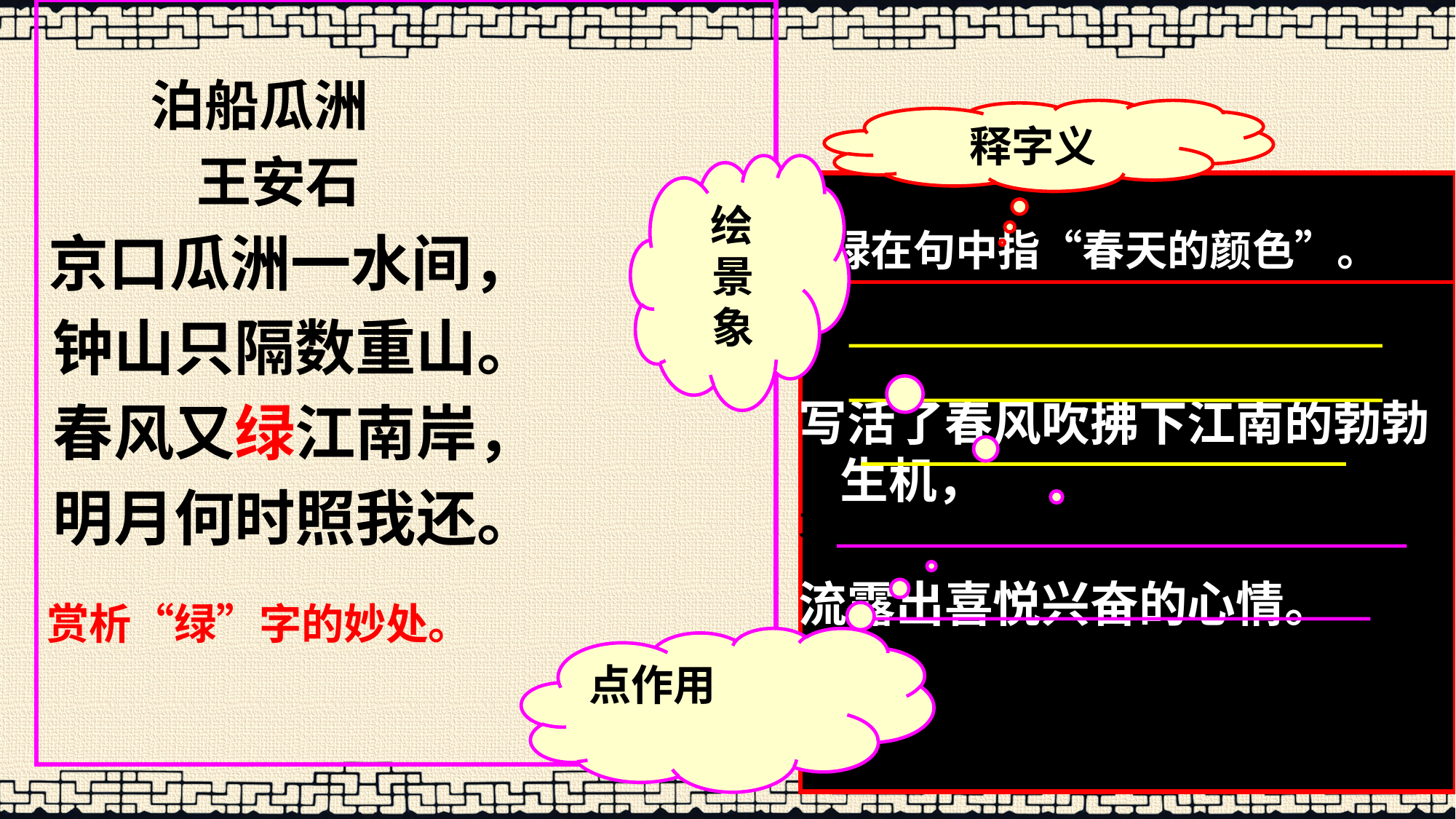

泊船瓜洲
              王安石
  京口瓜洲一水间，
  钟山只隔数重山。
  春风又绿江南岸，
  明月何时照我还。

释字义
   绘景象

  绿在句中指“春天的颜色”。

写活了春风吹拂下江南的勃勃生机，，
又

流露出喜悦兴奋的心情。

赏析“绿”字的妙处。

点作用